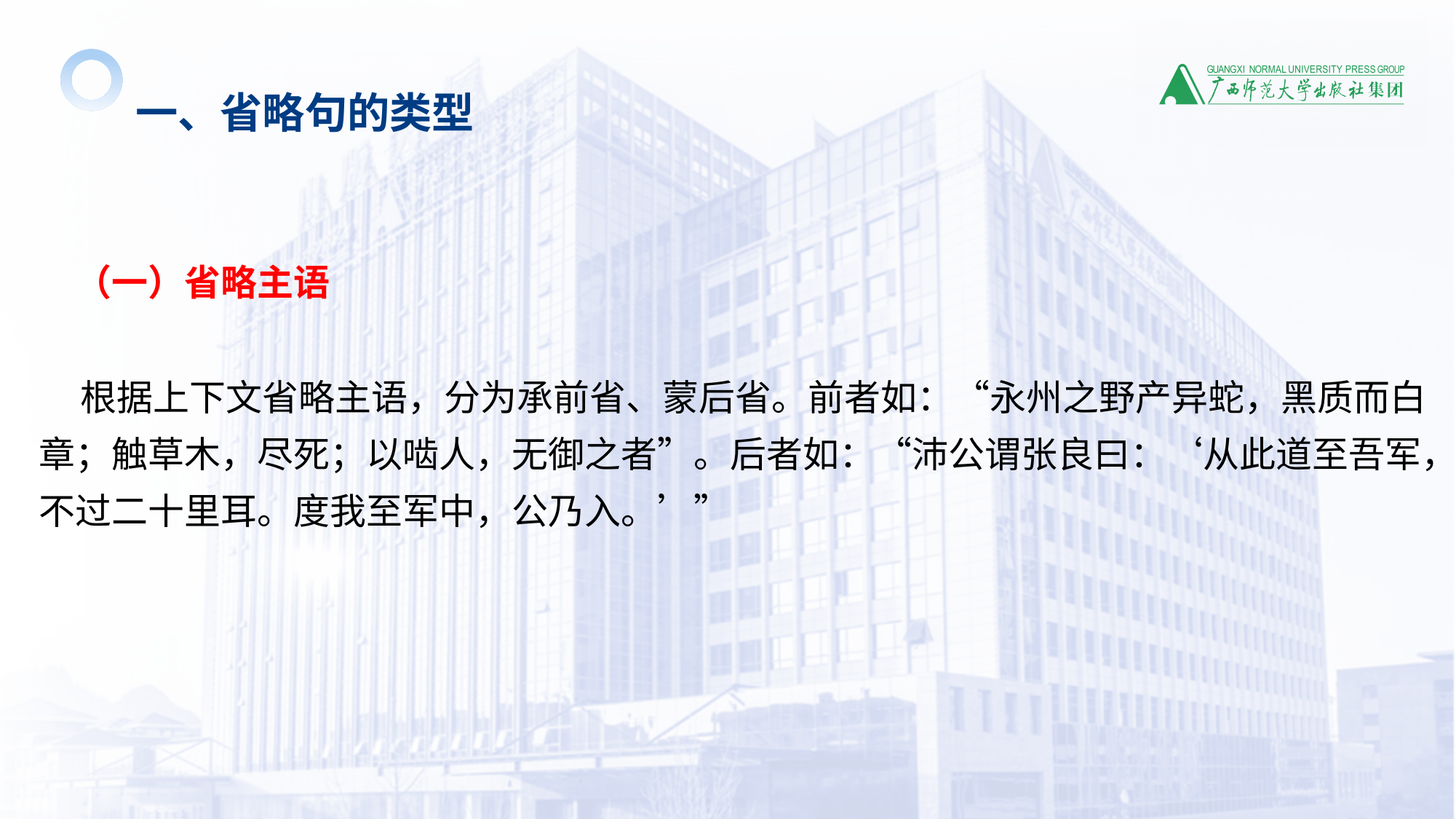

一、省略句的类型

   （一）省略主语

    根据上下文省略主语，分为承前省、蒙后省。前者如：“永州之野产异蛇，黑质而白章；触草木，尽死；以啮人，无御之者”。后者如：“沛公谓张良曰：‘从此道至吾军，不过二十里耳。度我至军中，公乃入。’”